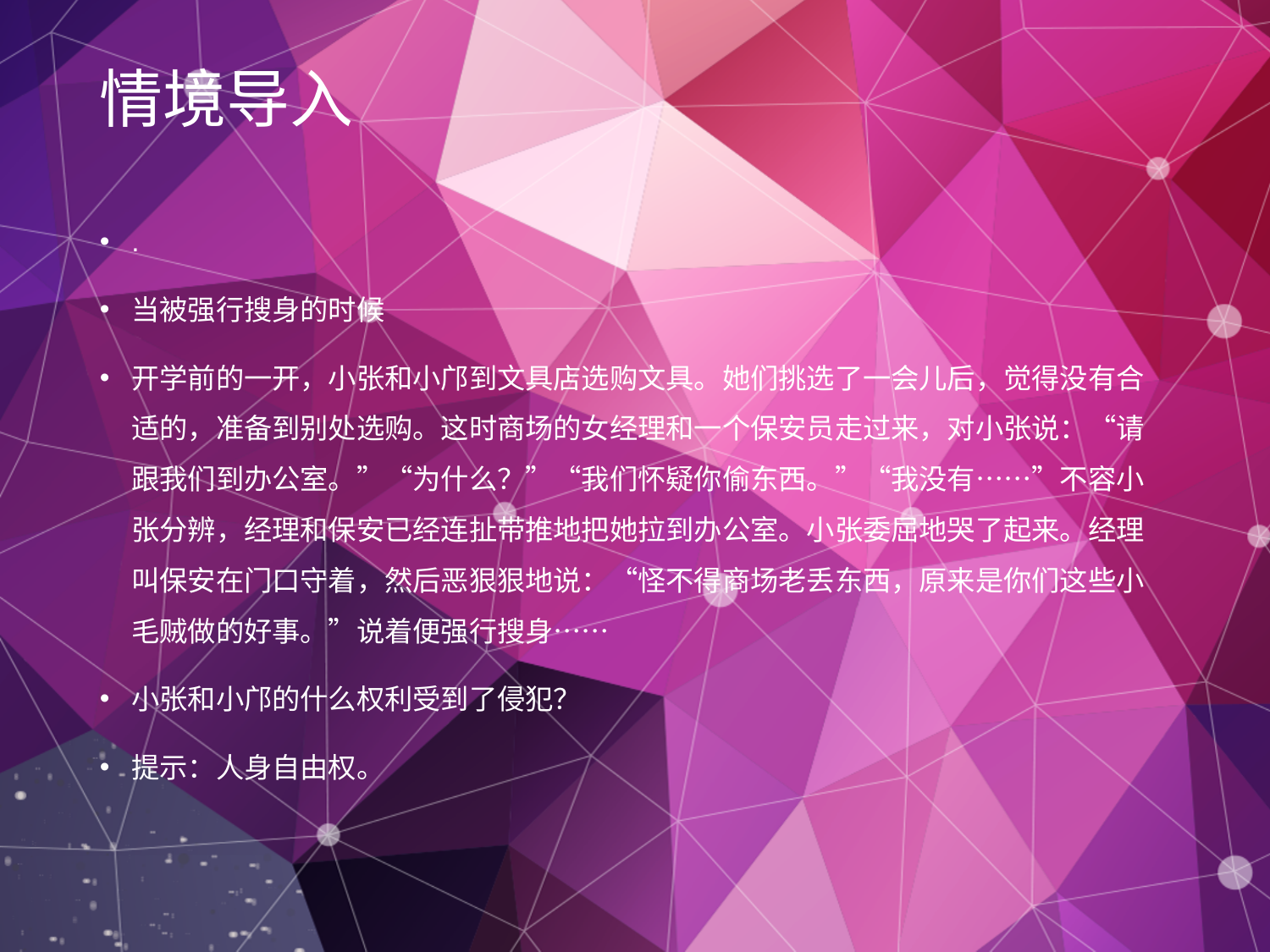

情境导入
.
当被强行搜身的时候
开学前的一开，小张和小邝到文具店选购文具。她们挑选了一会儿后，觉得没有合适的，准备到别处选购。这时商场的女经理和一个保安员走过来，对小张说：“请跟我们到办公室。”“为什么？”“我们怀疑你偷东西。”“我没有……”不容小张分辨，经理和保安已经连扯带推地把她拉到办公室。小张委屈地哭了起来。经理叫保安在门口守着，然后恶狠狠地说：“怪不得商场老丢东西，原来是你们这些小毛贼做的好事。”说着便强行搜身……
小张和小邝的什么权利受到了侵犯？
提示：人身自由权。